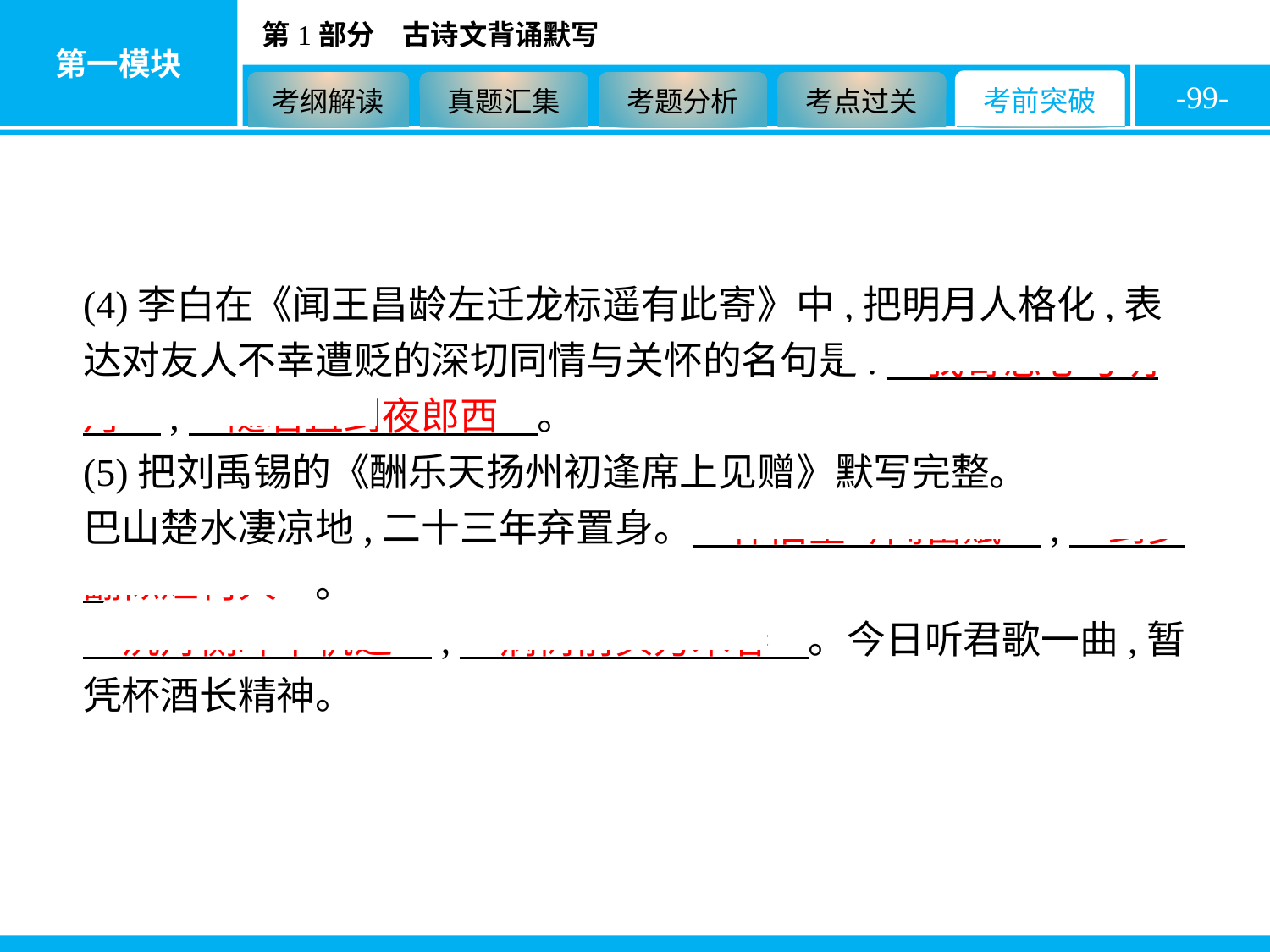

-99-
(4)李白在《闻王昌龄左迁龙标遥有此寄》中,把明月人格化,表达对友人不幸遭贬的深切同情与关怀的名句是:　我寄愁心与明月　,　随君直到夜郎西　。
(5)把刘禹锡的《酬乐天扬州初逢席上见赠》默写完整。
巴山楚水凄凉地,二十三年弃置身。　怀旧空吟闻笛赋　,　到乡翻似烂柯人　。
　沉舟侧畔千帆过　,　病树前头万木春　。今日听君歌一曲,暂凭杯酒长精神。